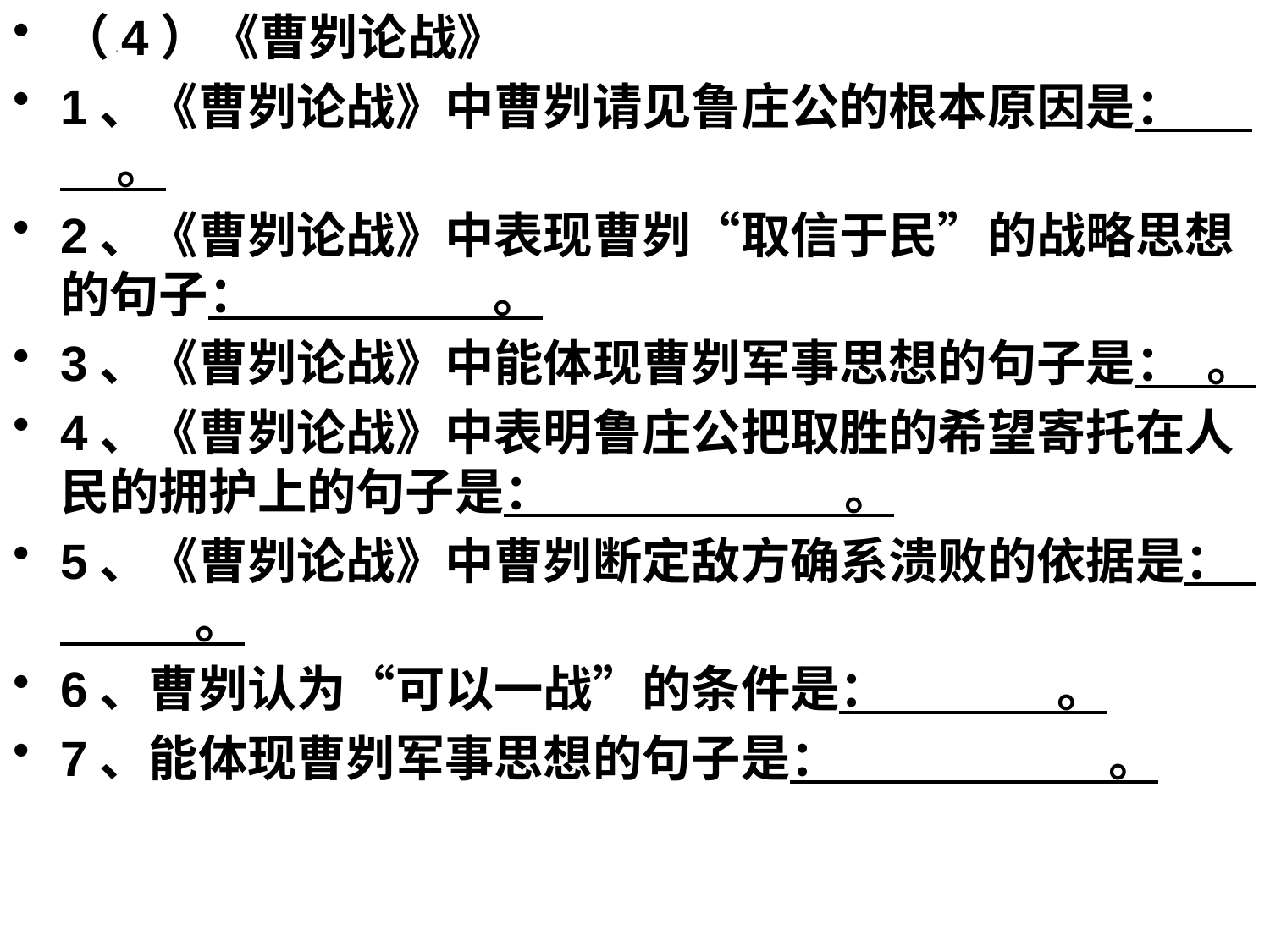

（4）《曹刿论战》
1、《曹刿论战》中曹刿请见鲁庄公的根本原因是：            。
2、《曹刿论战》中表现曹刿“取信于民”的战略思想的句子：                     。
3、《曹刿论战》中能体现曹刿军事思想的句子是：  。
4、《曹刿论战》中表明鲁庄公把取胜的希望寄托在人民的拥护上的句子是：                          。
5、《曹刿论战》中曹刿断定敌方确系溃败的依据是：               。
6、曹刿认为“可以一战”的条件是：               。
7、能体现曹刿军事思想的句子是：                        。
#